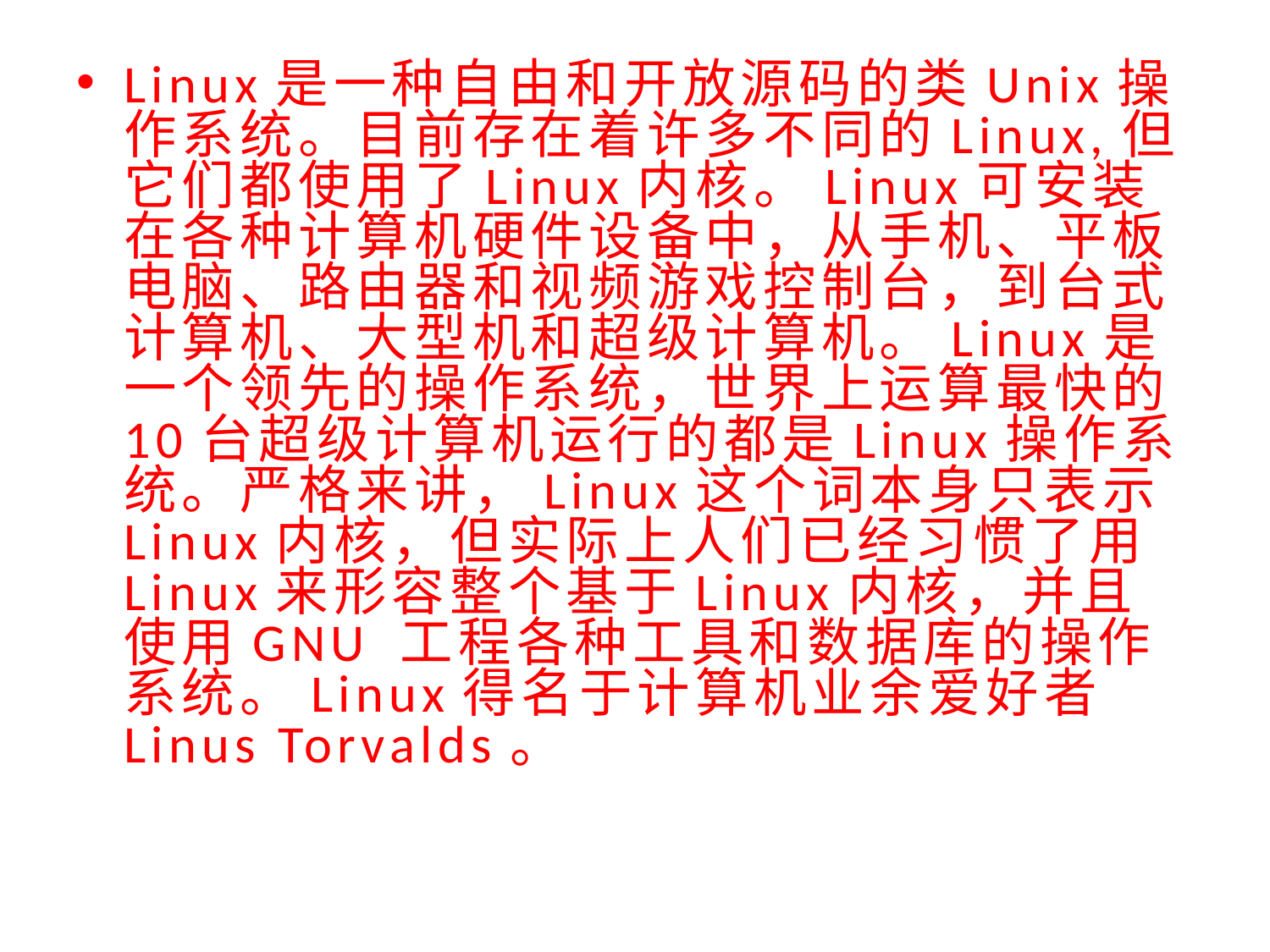

Linux是一种自由和开放源码的类Unix操作系统。目前存在着许多不同的Linux,但它们都使用了Linux内核。Linux可安装在各种计算机硬件设备中，从手机、平板电脑、路由器和视频游戏控制台，到台式计算机、大型机和超级计算机。Linux是一个领先的操作系统，世界上运算最快的10台超级计算机运行的都是Linux操作系统。严格来讲，Linux这个词本身只表示Linux内核，但实际上人们已经习惯了用Linux来形容整个基于Linux内核，并且使用GNU 工程各种工具和数据库的操作系统。Linux得名于计算机业余爱好者Linus Torvalds。